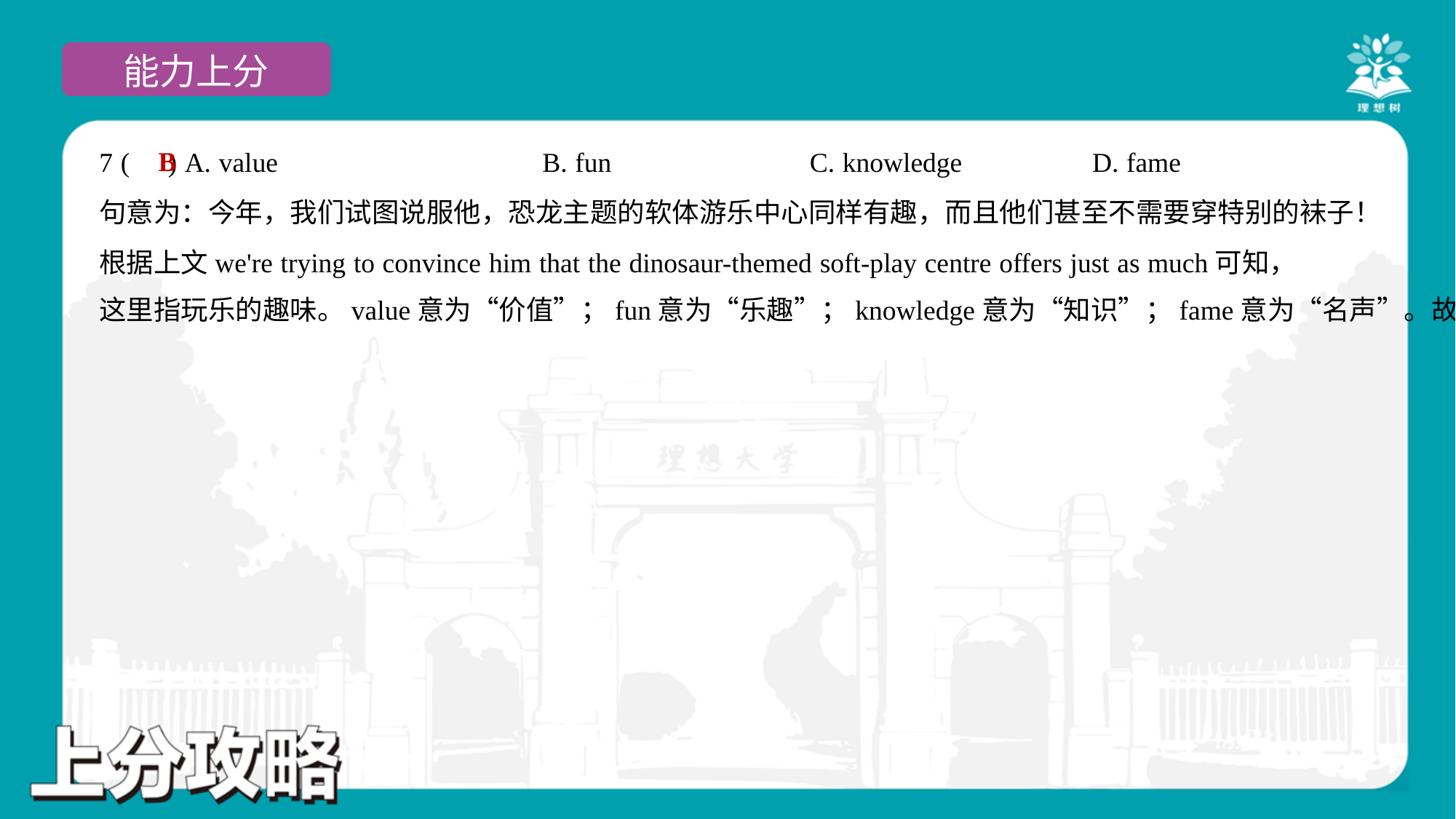

B
7 (     ) A. value	B. fun	C. knowledge	D. fame
句意为：今年，我们试图说服他，恐龙主题的软体游乐中心同样有趣，而且他们甚至不需要穿特别的袜子！
根据上文we're trying to convince him that the dinosaur-themed soft-play centre offers just as much可知，
这里指玩乐的趣味。value意为“价值”；fun意为“乐趣”；knowledge意为“知识”；fame意为“名声”。故选B项。